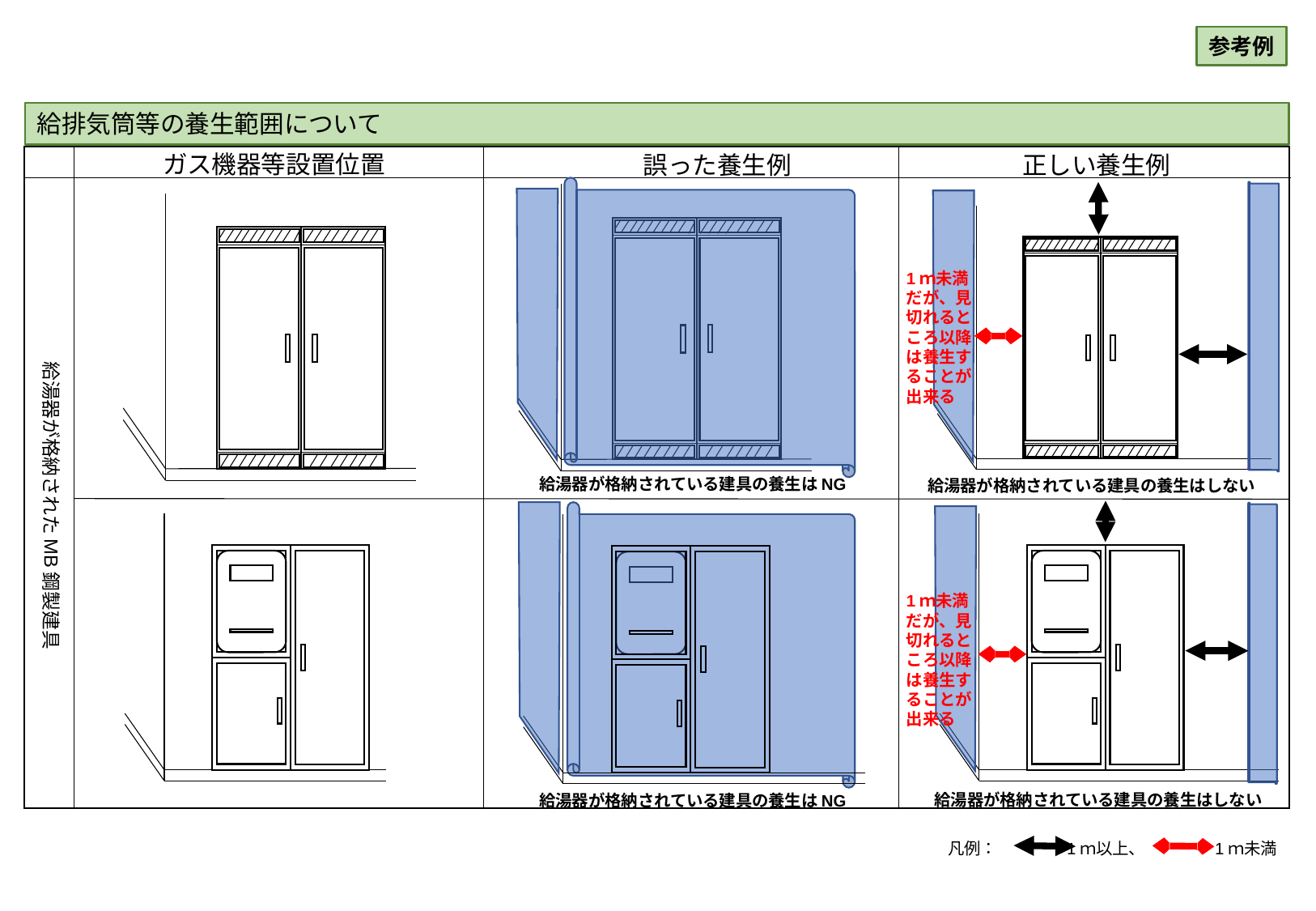

参考例
給排気筒等の養生範囲について
ガス機器等設置位置
正しい養生例
誤った養生例

1ｍ未満だが、見切れるところ以降は養生することが出来る

給湯器が格納されたMB鋼製建具
給湯器が格納されている建具の養生はNG
給湯器が格納されている建具の養生はしない

1ｍ未満だが、見切れるところ以降は養生することが出来る

給湯器が格納されている建具の養生はしない
給湯器が格納されている建具の養生はNG
凡例：　　　　1ｍ以上、　　　　1ｍ未満